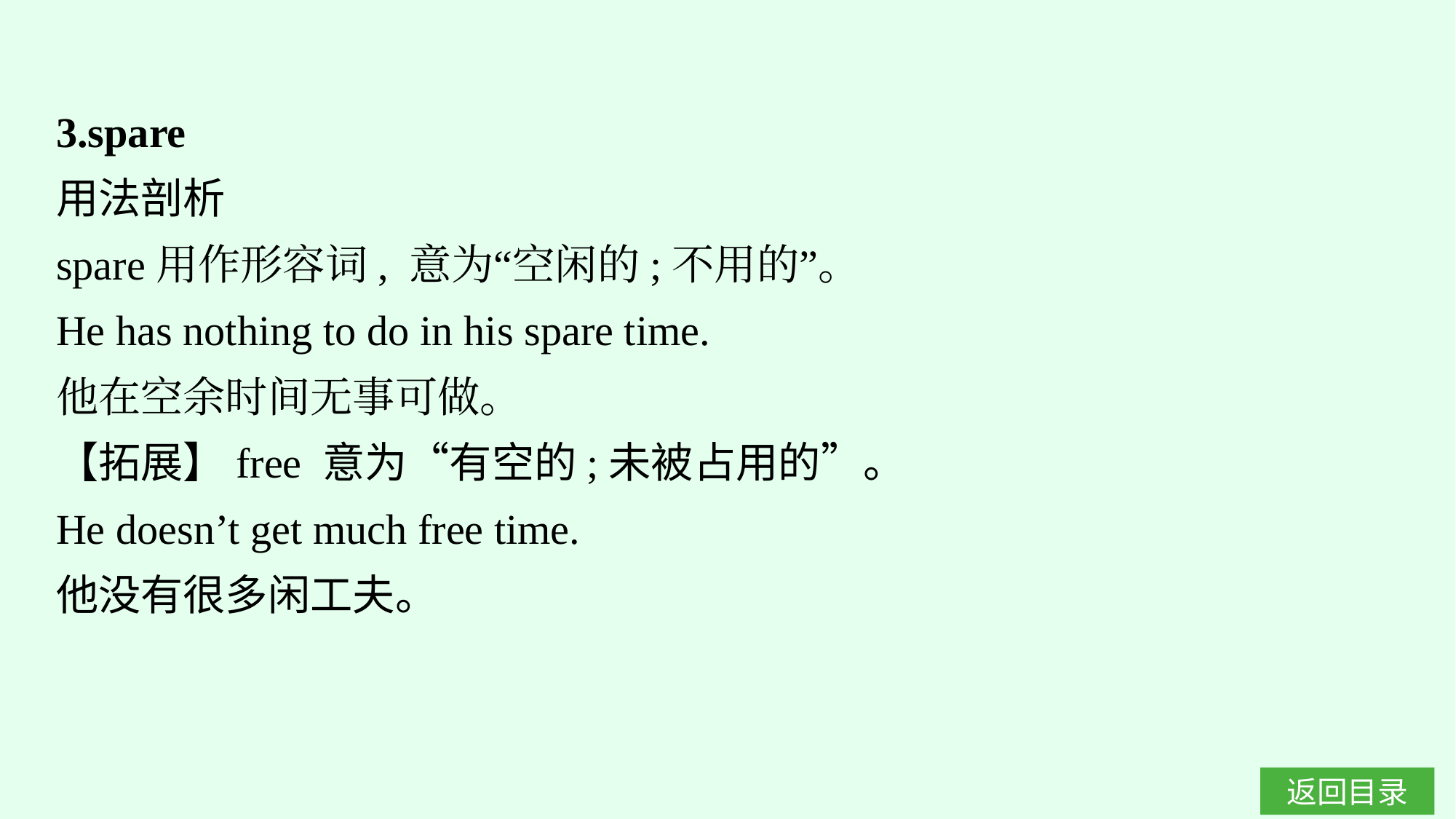

3.spare
用法剖析
spare用作形容词, 意为“空闲的;不用的”。
He has nothing to do in his spare time.
他在空余时间无事可做。
【拓展】free 意为“有空的;未被占用的”。
He doesn’t get much free time.
他没有很多闲工夫。